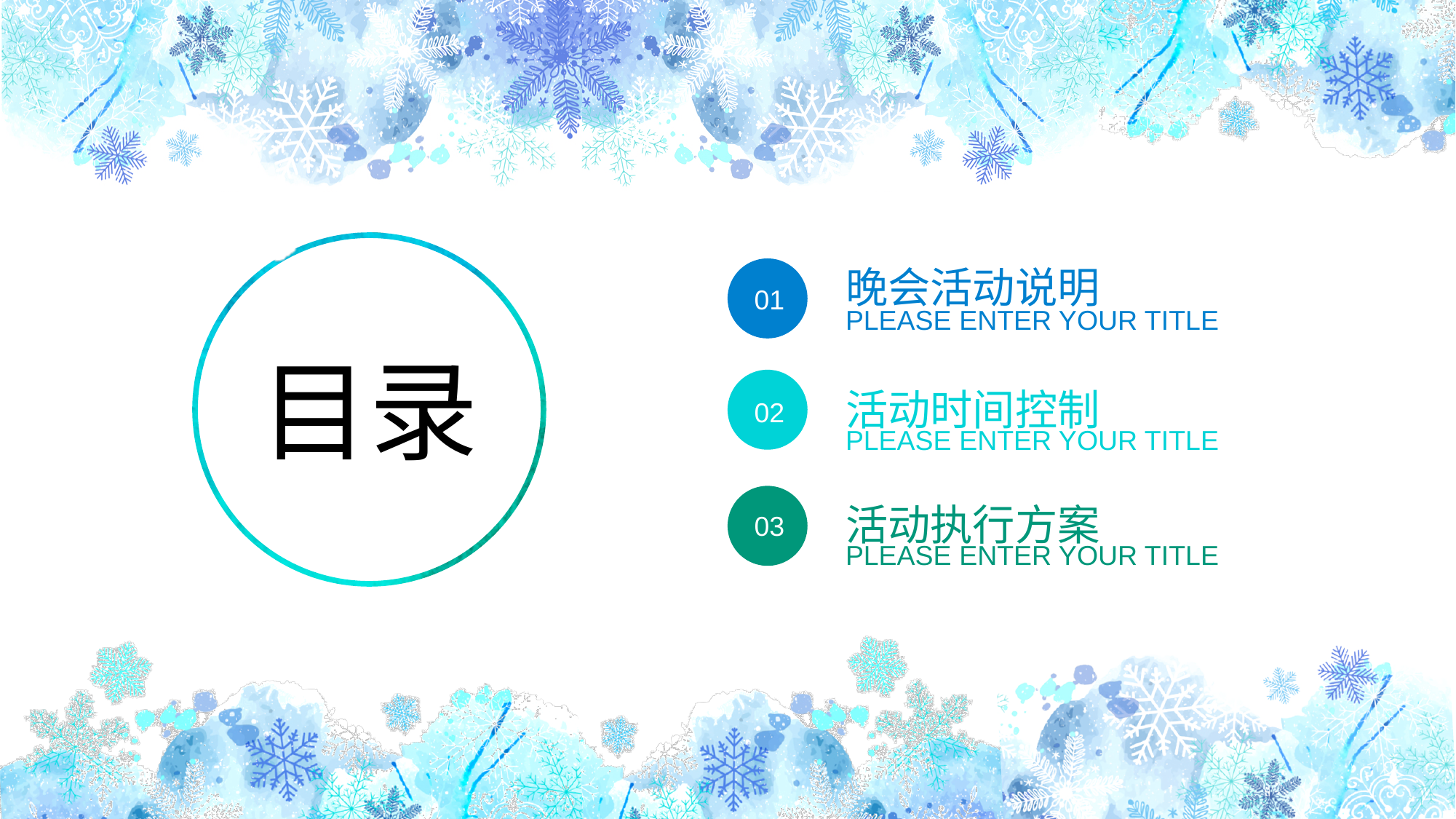

晚会活动说明
PLEASE ENTER YOUR TITLE

01
目录

活动时间控制
PLEASE ENTER YOUR TITLE
02

活动执行方案
PLEASE ENTER YOUR TITLE
03